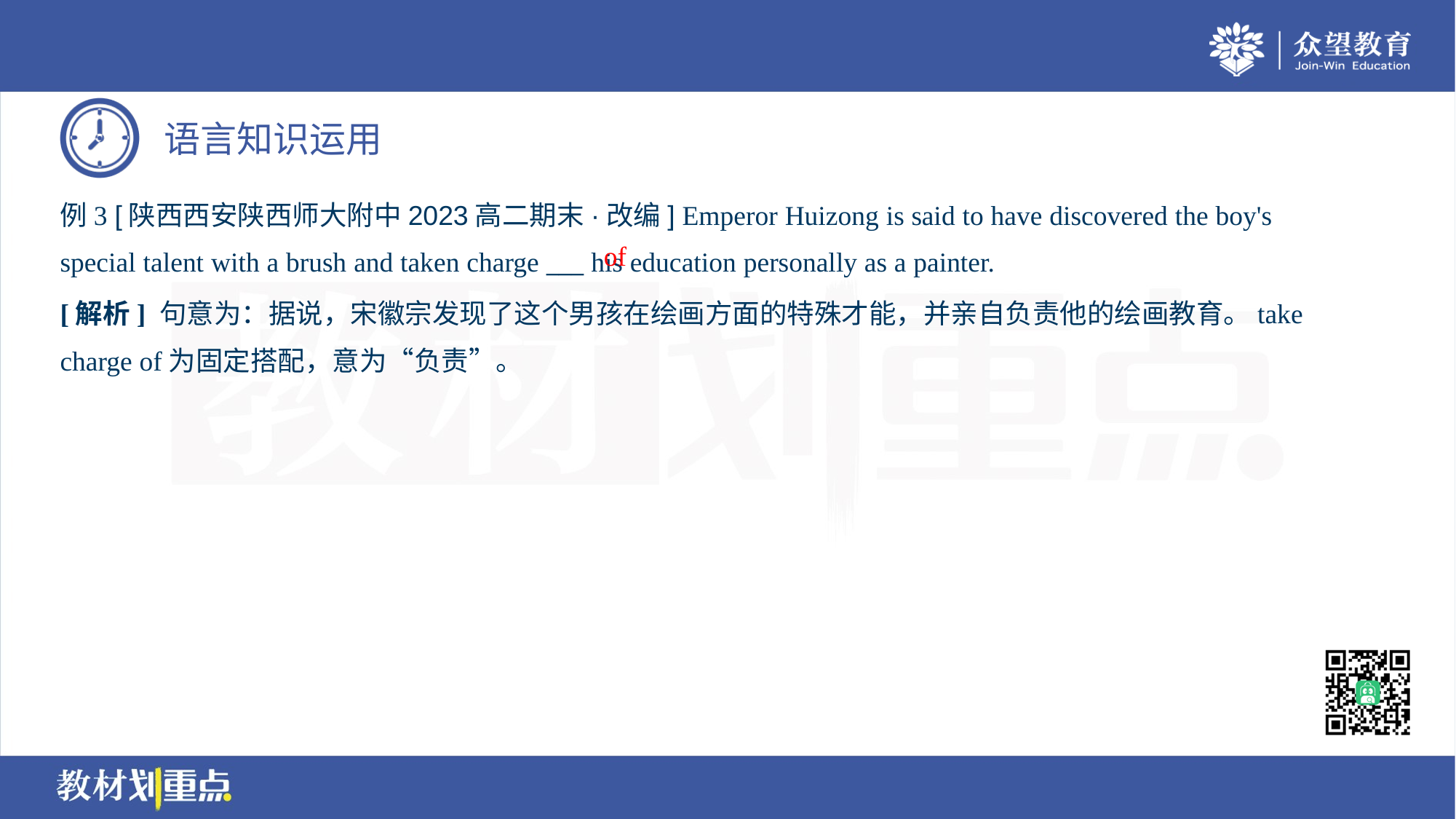

例3 [陕西西安陕西师大附中2023高二期末·改编] Emperor Huizong is said to have discovered the boy's
special talent with a brush and taken charge ___ his education personally as a painter.
of
[解析] 句意为：据说，宋徽宗发现了这个男孩在绘画方面的特殊才能，并亲自负责他的绘画教育。take
charge of为固定搭配，意为“负责”。